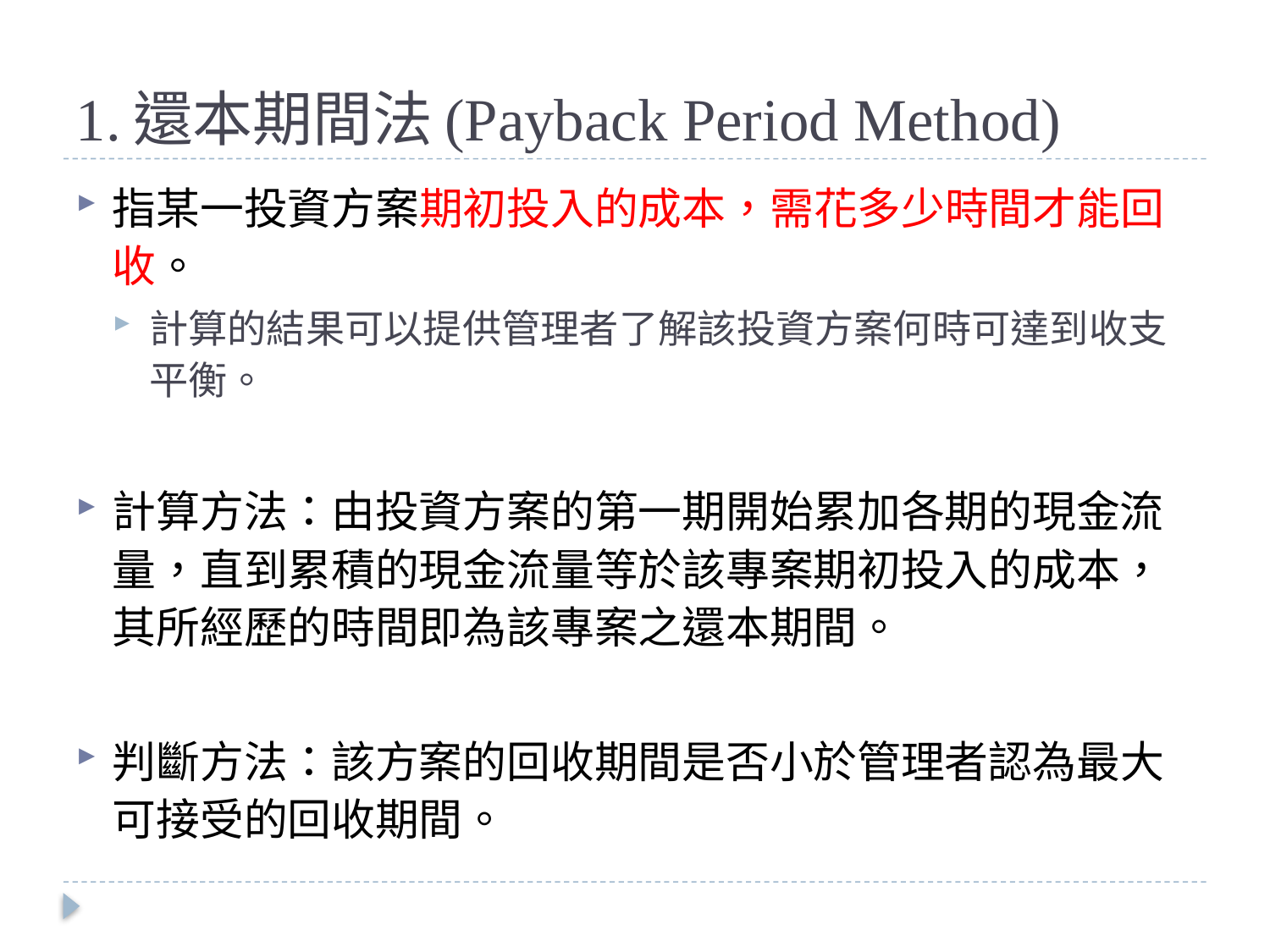

# 1.還本期間法(Payback Period Method)
指某一投資方案期初投入的成本，需花多少時間才能回收。
計算的結果可以提供管理者了解該投資方案何時可達到收支平衡。

計算方法：由投資方案的第一期開始累加各期的現金流量，直到累積的現金流量等於該專案期初投入的成本，其所經歷的時間即為該專案之還本期間。

判斷方法：該方案的回收期間是否小於管理者認為最大可接受的回收期間。